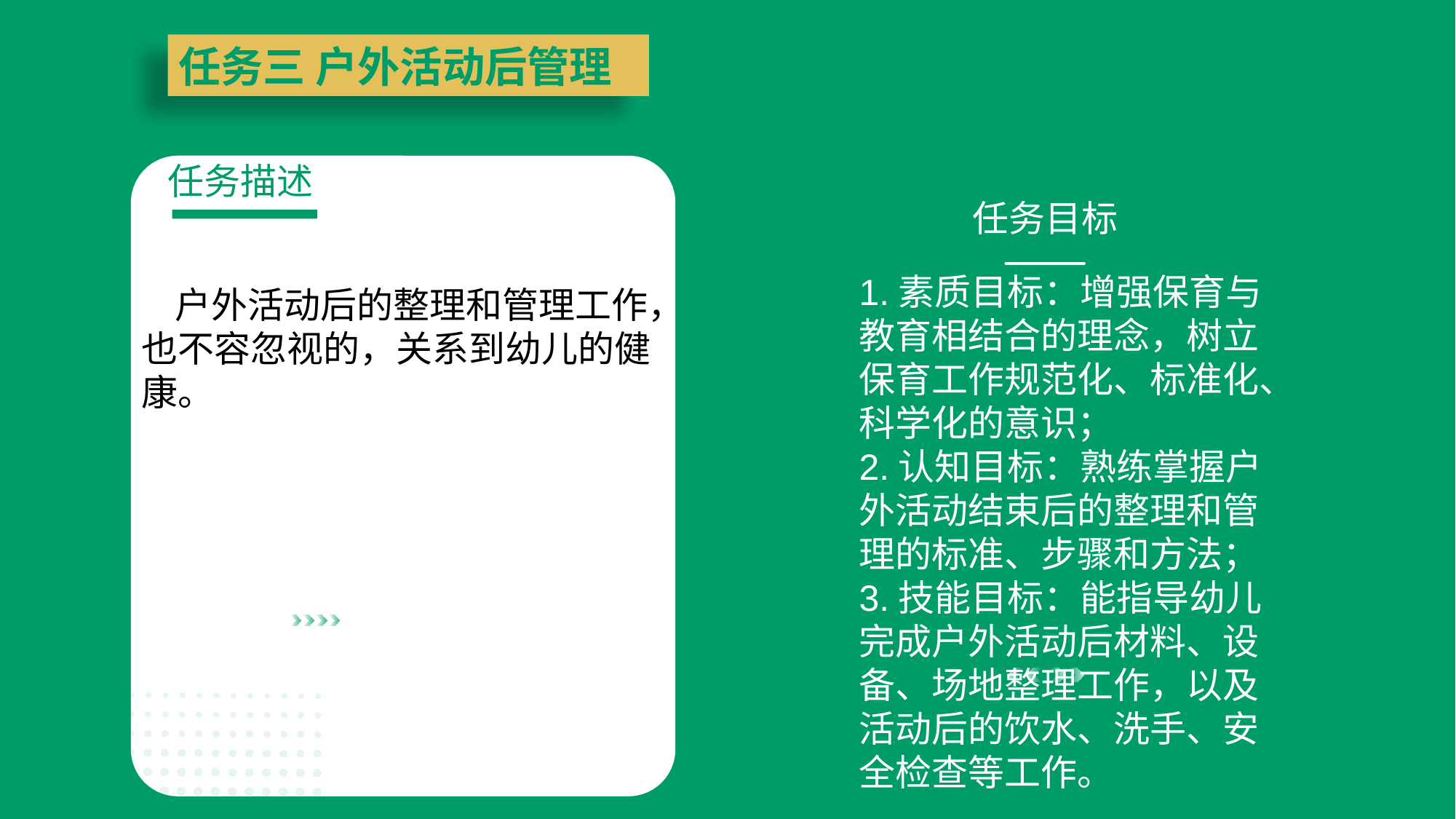

任务三 户外活动后管理
任务描述

任务目标

1.素质目标：增强保育与教育相结合的理念，树立保育工作规范化、标准化、科学化的意识；
2.认知目标：熟练掌握户外活动结束后的整理和管理的标准、步骤和方法；
3.技能目标：能指导幼儿完成户外活动后材料、设备、场地整理工作，以及活动后的饮水、洗手、安全检查等工作。
   户外活动后的整理和管理工作，也不容忽视的，关系到幼儿的健康。